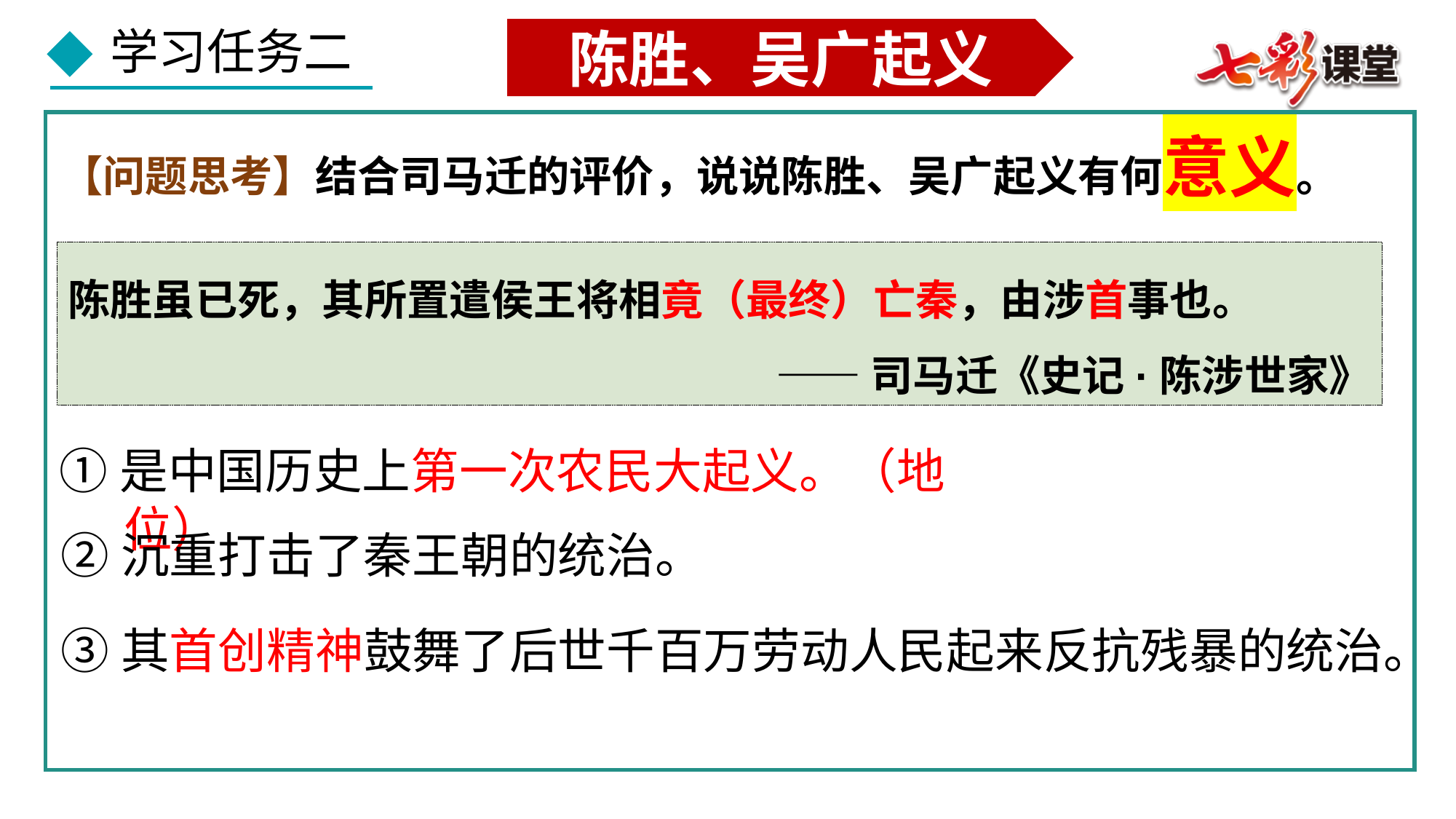

陈胜、吴广起义
【问题思考】结合司马迁的评价，说说陈胜、吴广起义有何意义。
陈胜虽已死，其所置遣侯王将相竟（最终）亡秦，由涉首事也。
——司马迁《史记·陈涉世家》
①是中国历史上第一次农民大起义。（地位）
②沉重打击了秦王朝的统治。
③其首创精神鼓舞了后世千百万劳动人民起来反抗残暴的统治。